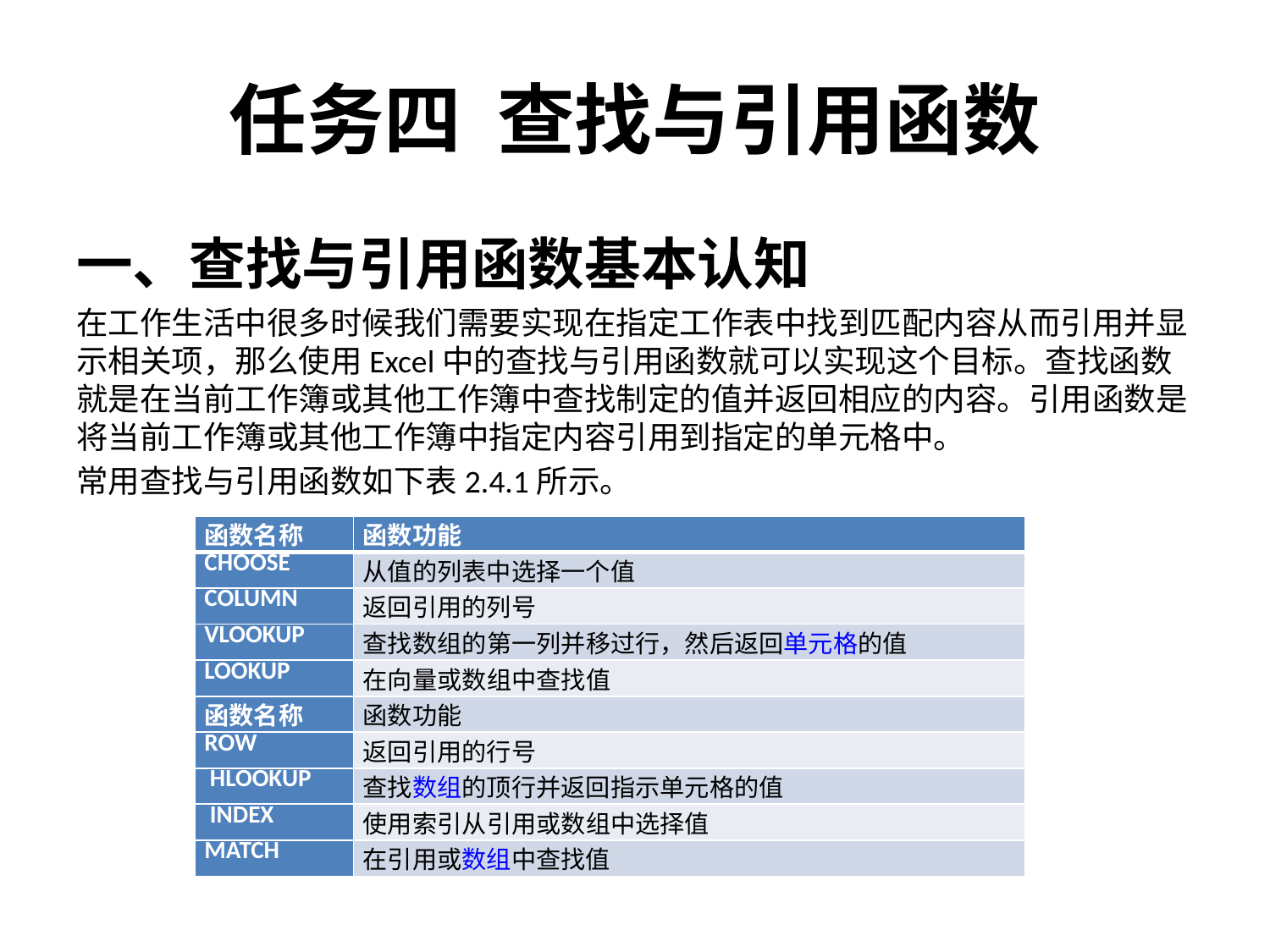

# 任务四  查找与引用函数
一、查找与引用函数基本认知
在工作生活中很多时候我们需要实现在指定工作表中找到匹配内容从而引用并显示相关项，那么使用Excel中的查找与引用函数就可以实现这个目标。查找函数就是在当前工作簿或其他工作簿中查找制定的值并返回相应的内容。引用函数是将当前工作簿或其他工作簿中指定内容引用到指定的单元格中。
常用查找与引用函数如下表2.4.1所示。

| 函数名称 | 函数功能 |
| --- | --- |
| CHOOSE | 从值的列表中选择一个值 |
| COLUMN | 返回引用的列号 |
| VLOOKUP | 查找数组的第一列并移过行，然后返回单元格的值 |
| LOOKUP | 在向量或数组中查找值 |
| 函数名称 | 函数功能 |
| ROW | 返回引用的行号 |
| HLOOKUP | 查找数组的顶行并返回指示单元格的值 |
| INDEX | 使用索引从引用或数组中选择值 |
| MATCH | 在引用或数组中查找值 |